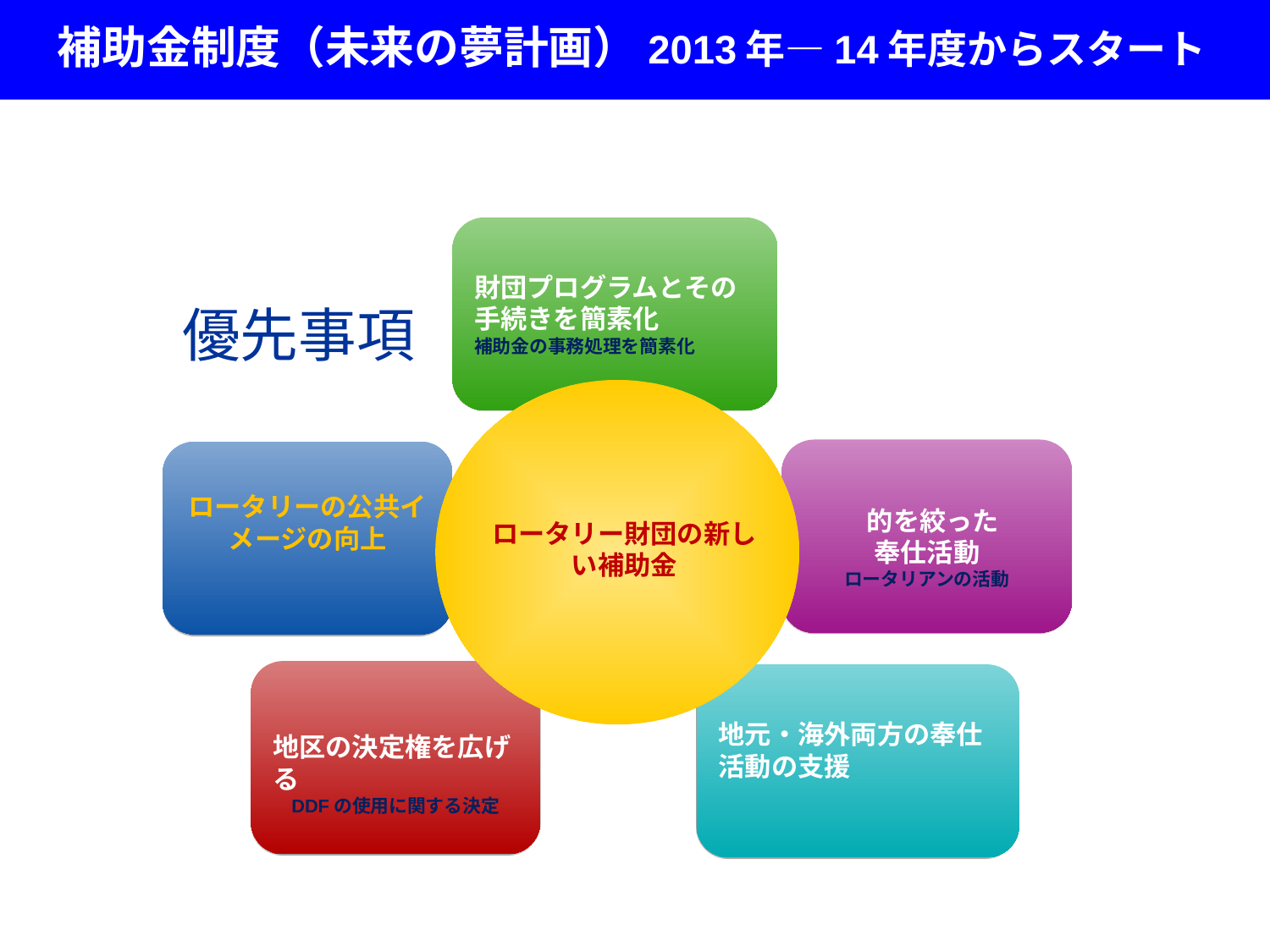

# 補助金制度（未来の夢計画）2013年―14年度からスタート
財団プログラムとその手続きを簡素化
補助金の事務処理を簡素化

ロータリー財団の新しい補助金
 的を絞った
奉仕活動
ロータリアンの活動
ロータリーの公共イメージの向上

地区の決定権を広げる
DDFの使用に関する決定

地元・海外両方の奉仕活動の支援

　　　　優先事項